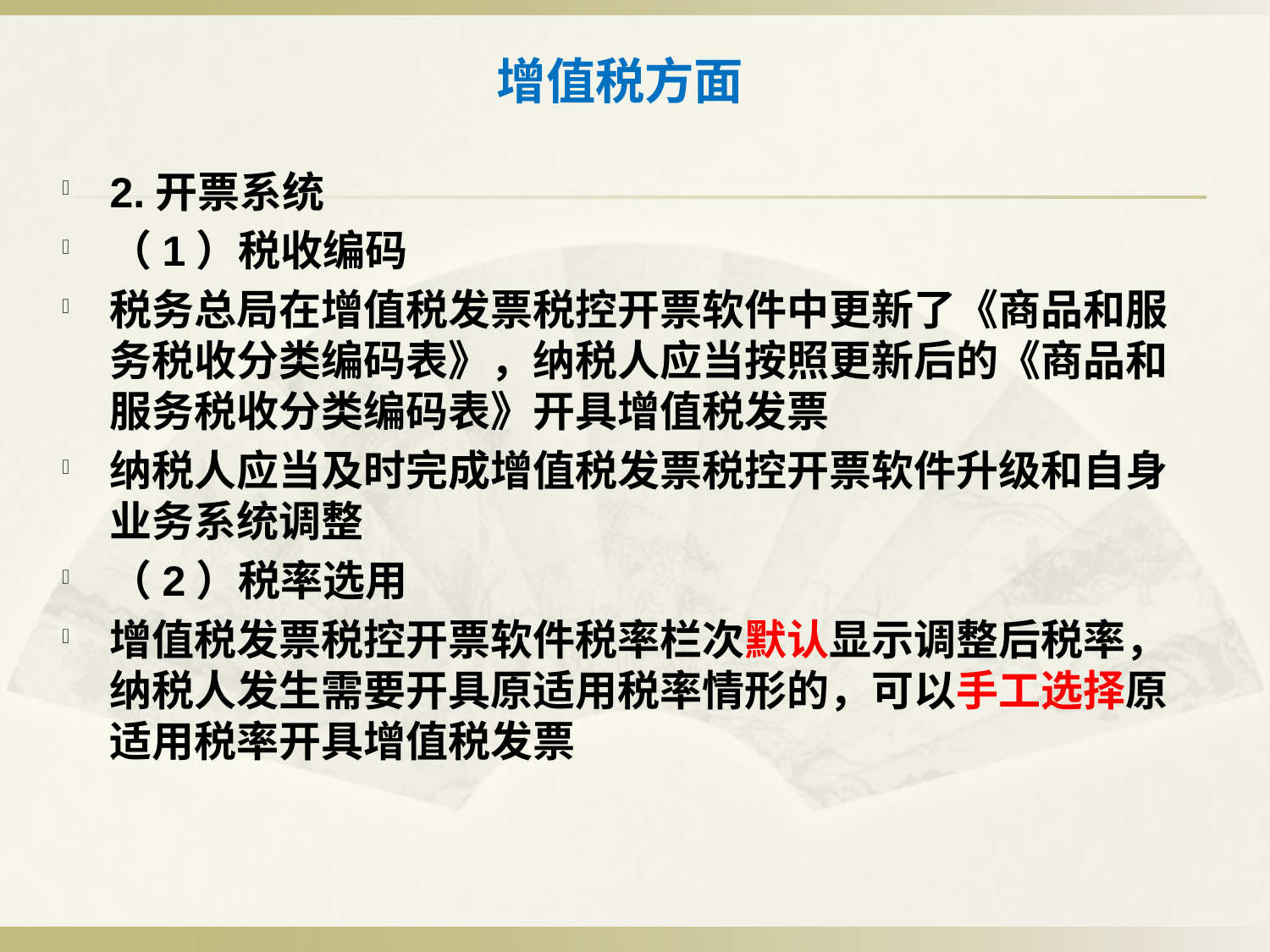

# 增值税方面
2.开票系统
（1）税收编码
税务总局在增值税发票税控开票软件中更新了《商品和服务税收分类编码表》，纳税人应当按照更新后的《商品和服务税收分类编码表》开具增值税发票
纳税人应当及时完成增值税发票税控开票软件升级和自身业务系统调整
（2）税率选用
增值税发票税控开票软件税率栏次默认显示调整后税率，纳税人发生需要开具原适用税率情形的，可以手工选择原适用税率开具增值税发票